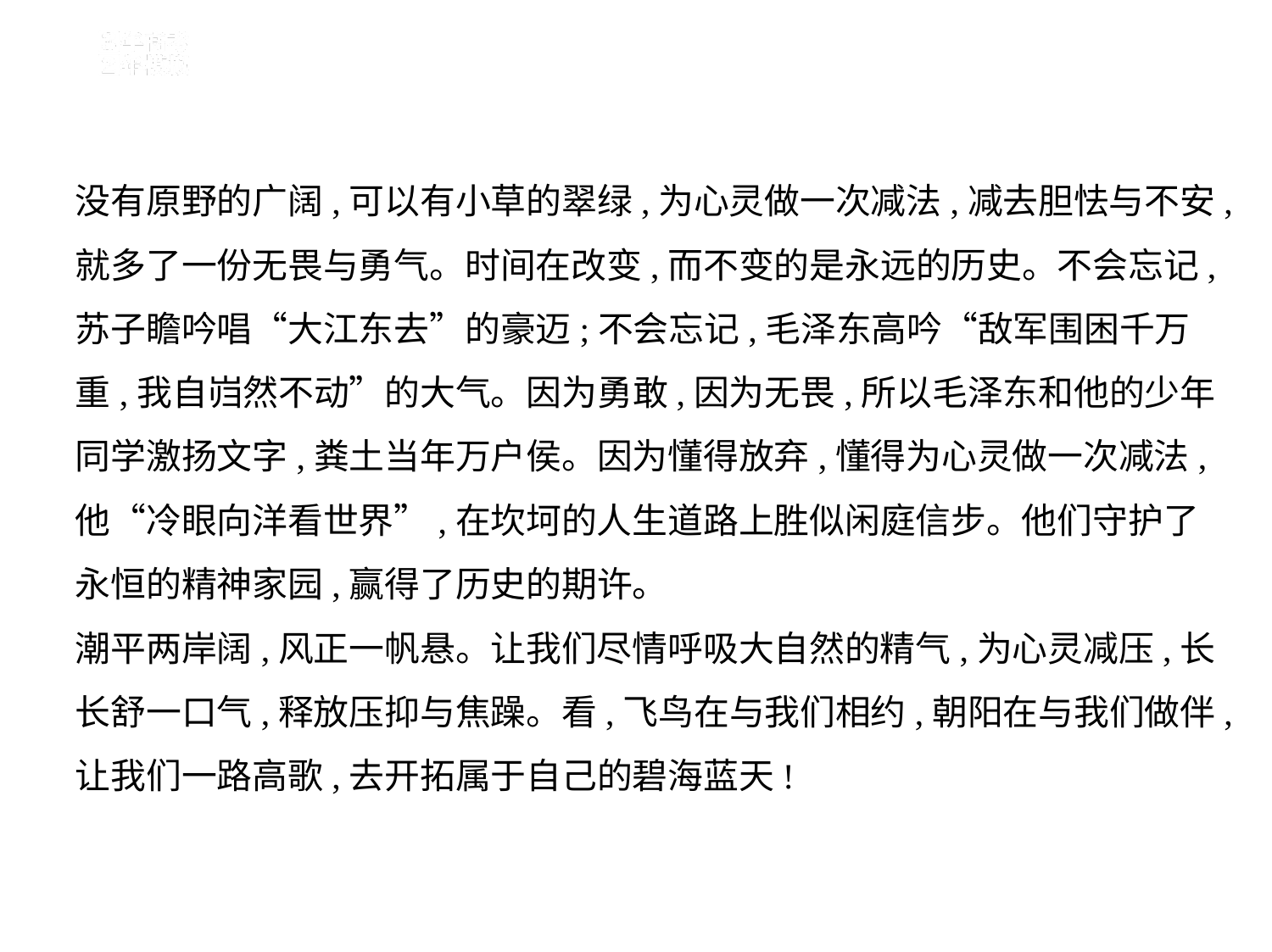

没有原野的广阔,可以有小草的翠绿,为心灵做一次减法,减去胆怯与不安,
就多了一份无畏与勇气。时间在改变,而不变的是永远的历史。不会忘记,
苏子瞻吟唱“大江东去”的豪迈;不会忘记,毛泽东高吟“敌军围困千万
重,我自岿然不动”的大气。因为勇敢,因为无畏,所以毛泽东和他的少年
同学激扬文字,粪土当年万户侯。因为懂得放弃,懂得为心灵做一次减法,
他“冷眼向洋看世界”,在坎坷的人生道路上胜似闲庭信步。他们守护了
永恒的精神家园,赢得了历史的期许。
潮平两岸阔,风正一帆悬。让我们尽情呼吸大自然的精气,为心灵减压,长
长舒一口气,释放压抑与焦躁。看,飞鸟在与我们相约,朝阳在与我们做伴,
让我们一路高歌,去开拓属于自己的碧海蓝天!